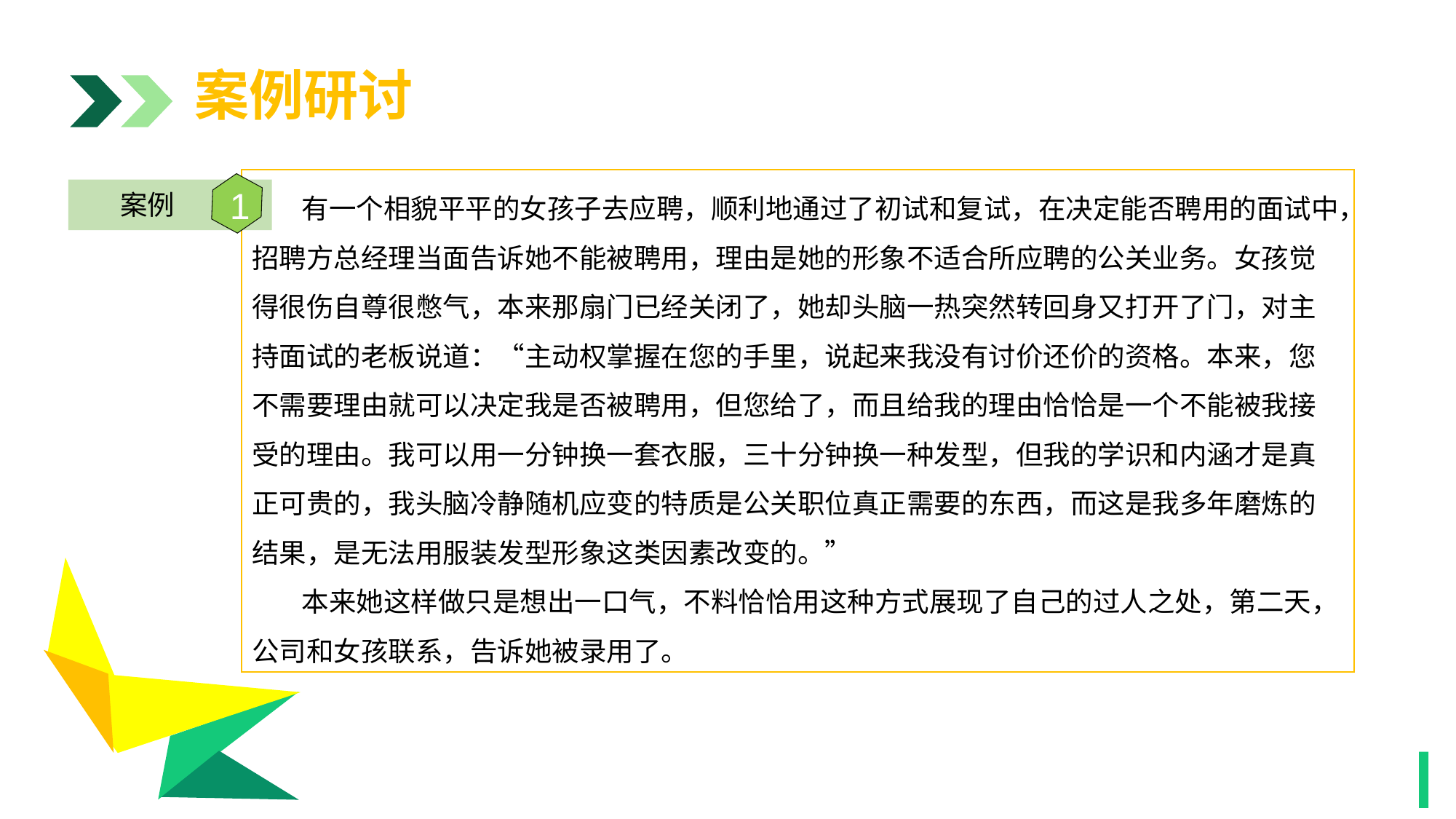

案例研讨

       有一个相貌平平的女孩子去应聘，顺利地通过了初试和复试，在决定能否聘用的面试中，招聘方总经理当面告诉她不能被聘用，理由是她的形象不适合所应聘的公关业务。女孩觉得很伤自尊很憋气，本来那扇门已经关闭了，她却头脑一热突然转回身又打开了门，对主持面试的老板说道：“主动权掌握在您的手里，说起来我没有讨价还价的资格。本来，您不需要理由就可以决定我是否被聘用，但您给了，而且给我的理由恰恰是一个不能被我接受的理由。我可以用一分钟换一套衣服，三十分钟换一种发型，但我的学识和内涵才是真正可贵的，我头脑冷静随机应变的特质是公关职位真正需要的东西，而这是我多年磨炼的结果，是无法用服装发型形象这类因素改变的。”
       本来她这样做只是想出一口气，不料恰恰用这种方式展现了自己的过人之处，第二天，公司和女孩联系，告诉她被录用了。
1

案例
1

1
3